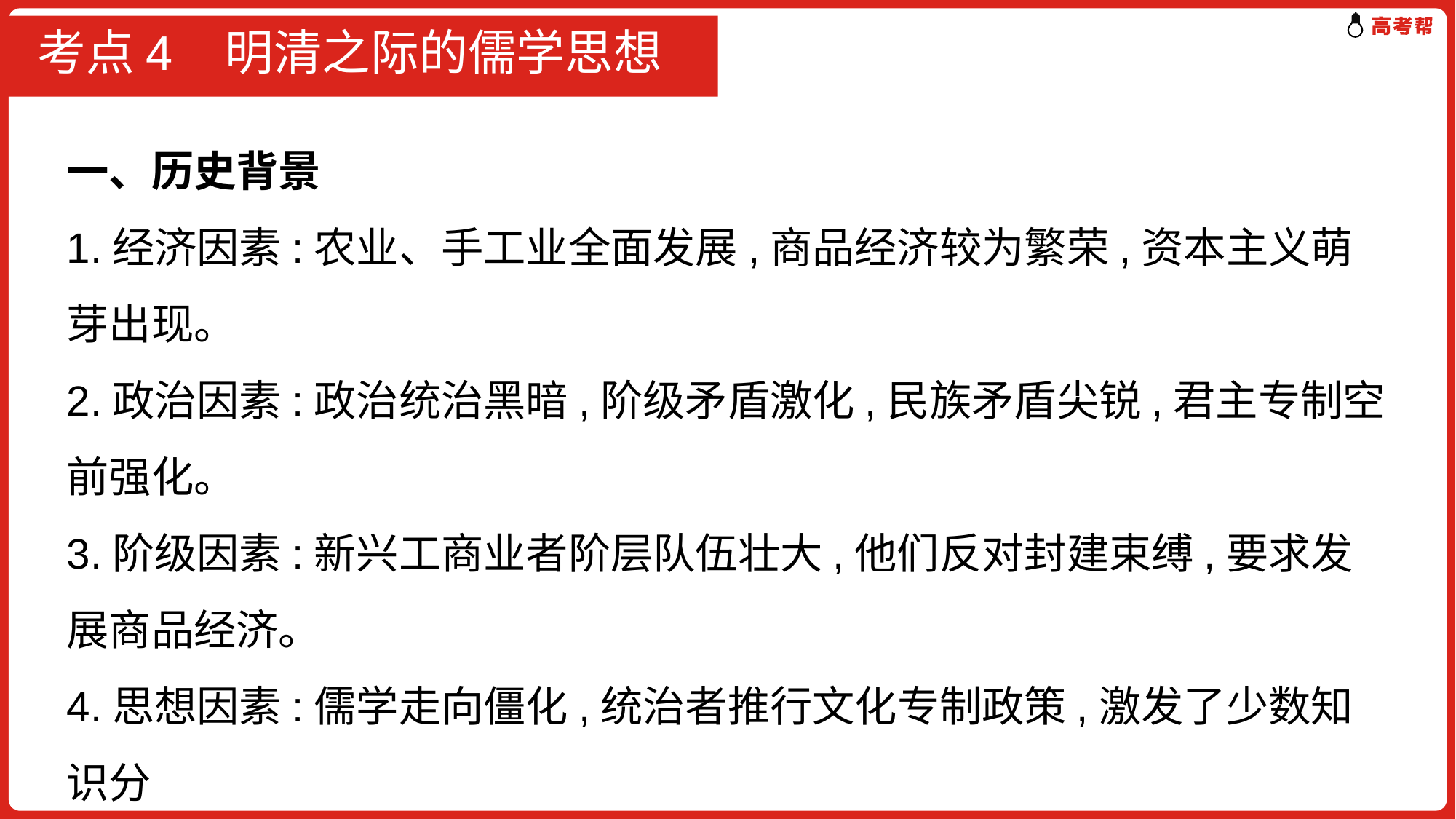

# 考点4   明清之际的儒学思想
一、历史背景
1.经济因素:农业、手工业全面发展,商品经济较为繁荣,资本主义萌芽出现。
2.政治因素:政治统治黑暗,阶级矛盾激化,民族矛盾尖锐,君主专制空前强化。
3.阶级因素:新兴工商业者阶层队伍壮大,他们反对封建束缚,要求发展商品经济。
4.思想因素:儒学走向僵化,统治者推行文化专制政策,激发了少数知识分